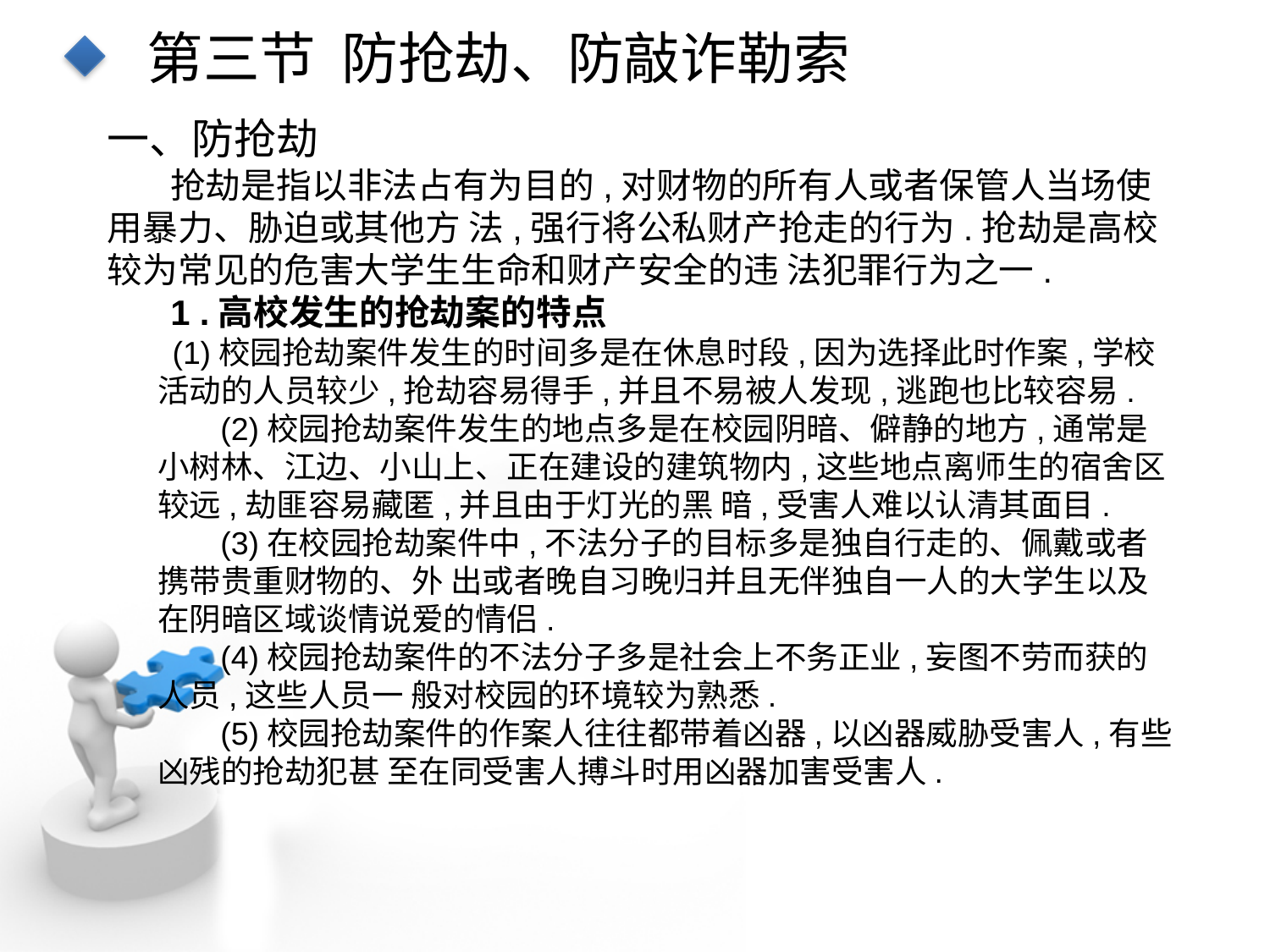

第三节  防抢劫、防敲诈勒索

一、防抢劫
抢劫是指以非法占有为目的,对财物的所有人或者保管人当场使用暴力、胁迫或其他方 法,强行将公私财产抢走的行为.抢劫是高校较为常见的危害大学生生命和财产安全的违 法犯罪行为之一.
1 .高校发生的抢劫案的特点
 (1)校园抢劫案件发生的时间多是在休息时段,因为选择此时作案,学校活动的人员较少,抢劫容易得手,并且不易被人发现,逃跑也比较容易.
(2)校园抢劫案件发生的地点多是在校园阴暗、僻静的地方,通常是小树林、江边、小山上、正在建设的建筑物内,这些地点离师生的宿舍区较远,劫匪容易藏匿,并且由于灯光的黑 暗,受害人难以认清其面目.
(3)在校园抢劫案件中,不法分子的目标多是独自行走的、佩戴或者携带贵重财物的、外 出或者晚自习晚归并且无伴独自一人的大学生以及在阴暗区域谈情说爱的情侣.
(4)校园抢劫案件的不法分子多是社会上不务正业,妄图不劳而获的人员,这些人员一 般对校园的环境较为熟悉.
(5)校园抢劫案件的作案人往往都带着凶器,以凶器威胁受害人,有些凶残的抢劫犯甚 至在同受害人搏斗时用凶器加害受害人.

点击添加文本
点击添加文本
点击添加文本
点击添加文本